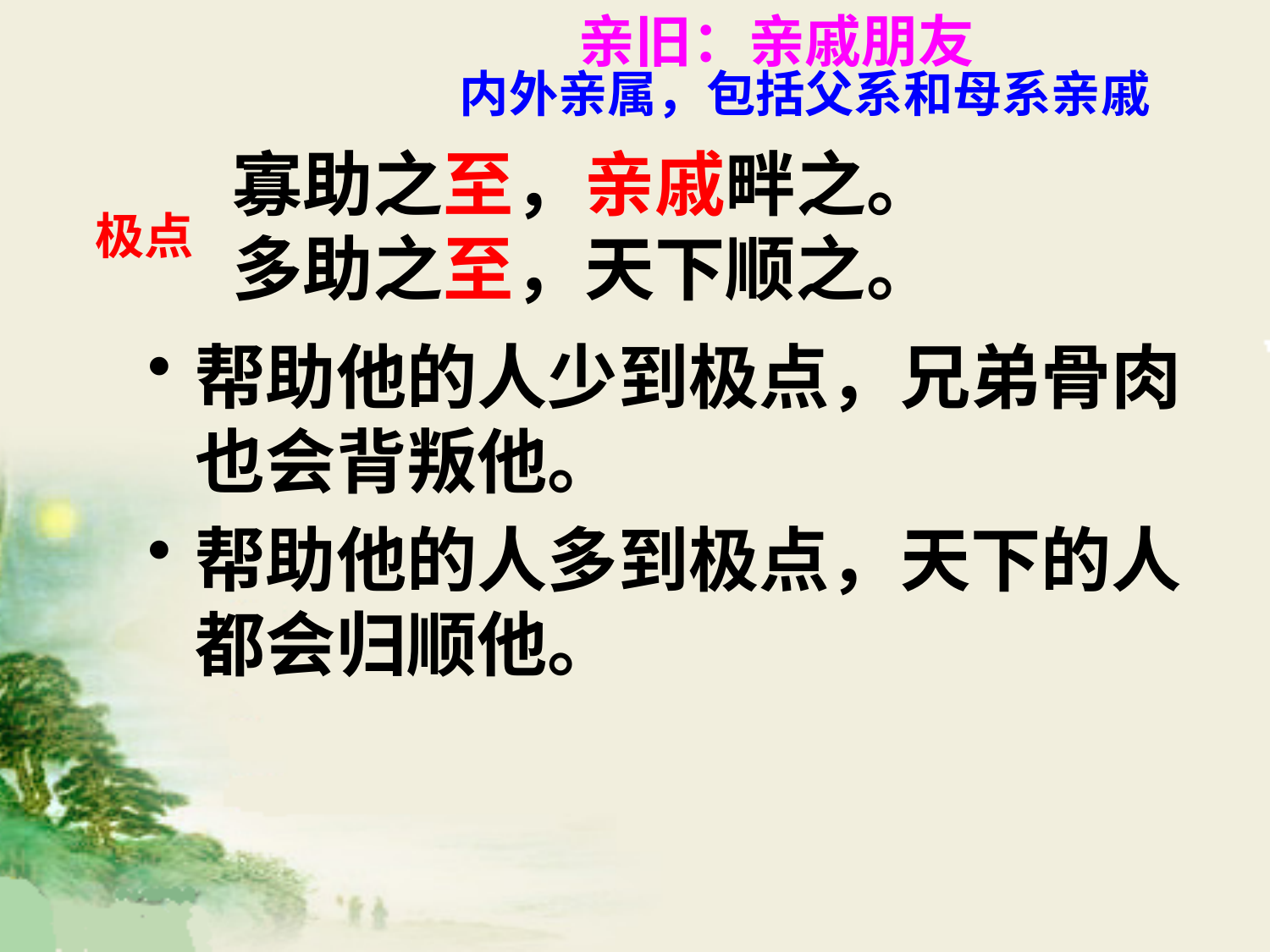

亲旧：亲戚朋友
内外亲属，包括父系和母系亲戚
# 寡助之至，亲戚畔之。 多助之至，天下顺之。
极点
帮助他的人少到极点，兄弟骨肉也会背叛他。
帮助他的人多到极点，天下的人都会归顺他。